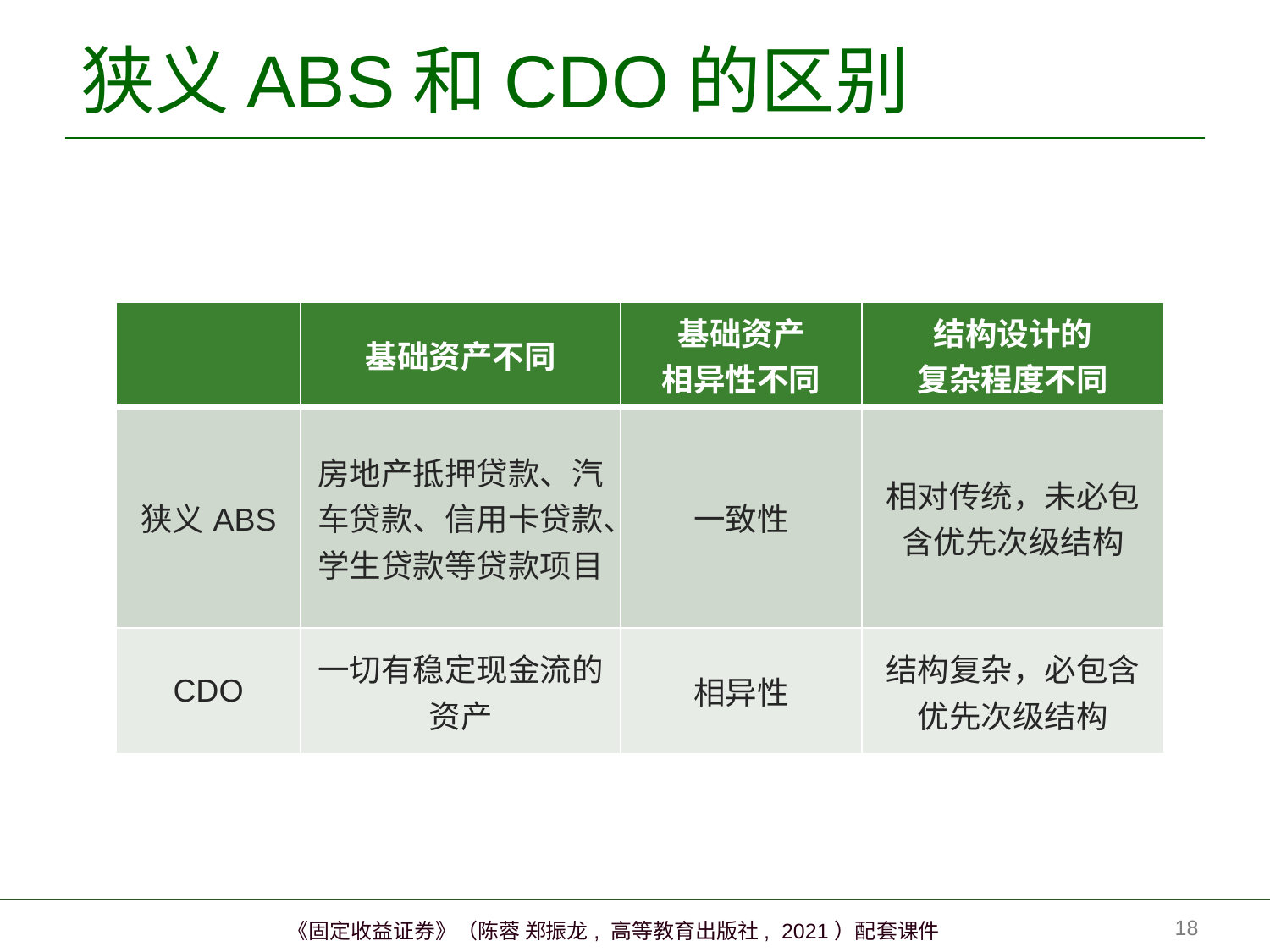

# 狭义ABS和CDO的区别

|  | 基础资产不同 | 基础资产 相异性不同 | 结构设计的 复杂程度不同 |
| --- | --- | --- | --- |
| 狭义ABS | 房地产抵押贷款、汽车贷款、信用卡贷款、学生贷款等贷款项目 | 一致性 | 相对传统，未必包含优先次级结构 |
| CDO | 一切有稳定现金流的资产 | 相异性 | 结构复杂，必包含优先次级结构 |
18